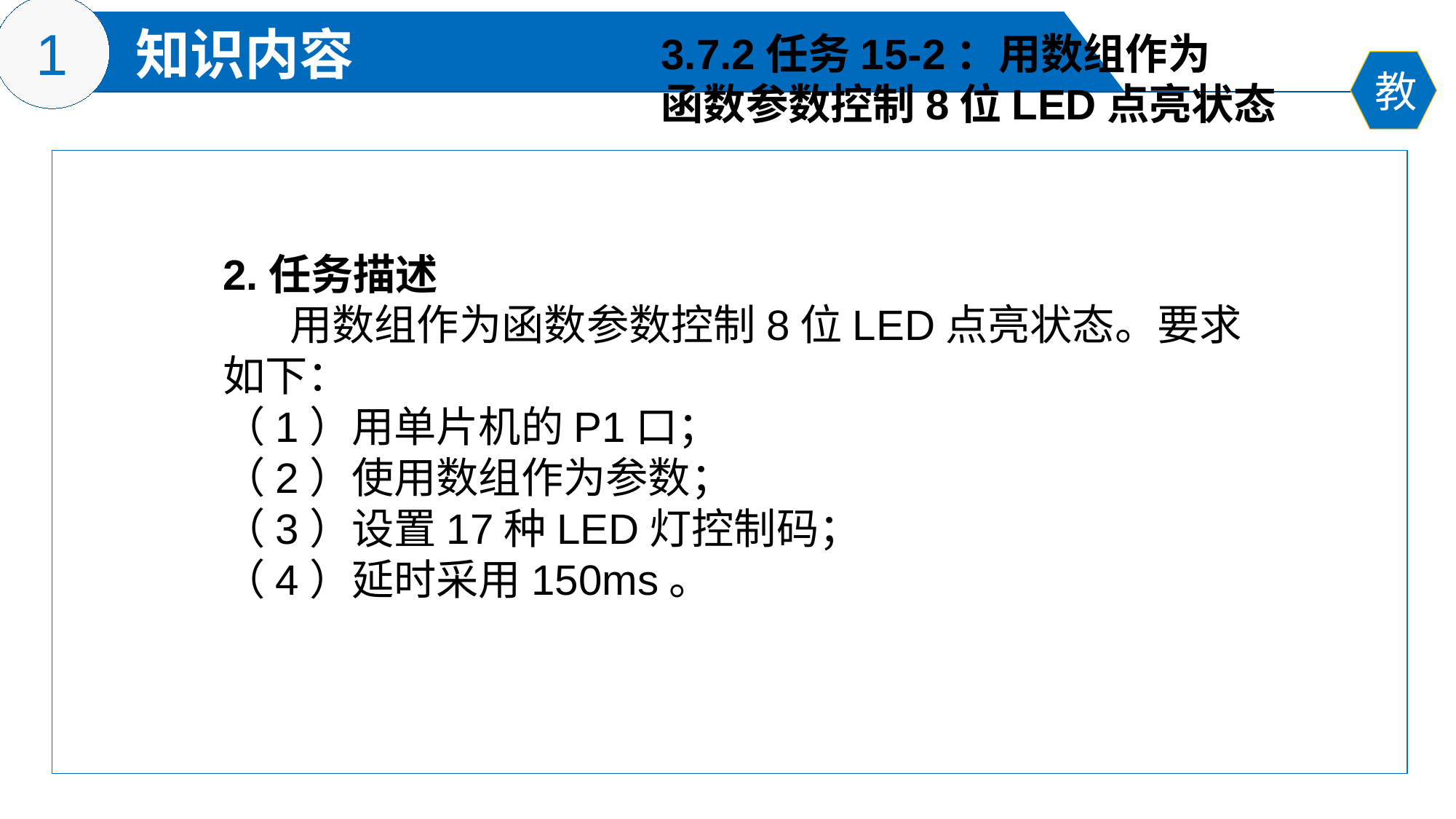

3.7.2任务15-2：用数组作为
函数参数控制8位LED点亮状态
2.任务描述
      用数组作为函数参数控制8位LED点亮状态。要求如下：
（1）用单片机的P1口；
（2）使用数组作为参数；
（3）设置17种LED灯控制码；
（4）延时采用150ms。